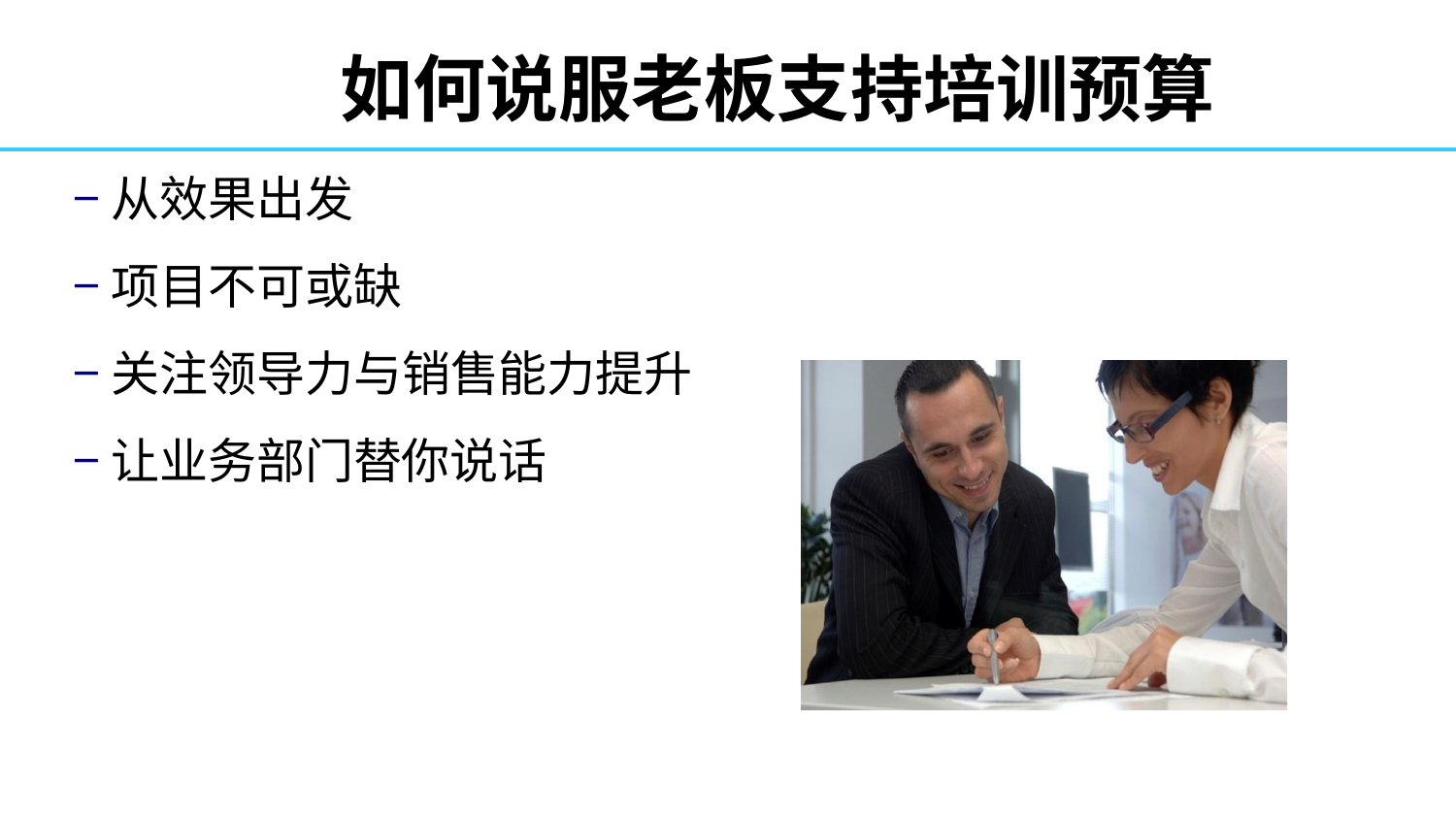

# 如何说服老板支持培训预算
−从效果出发
−项目不可或缺
−关注领导力与销售能力提升
−让业务部门替你说话